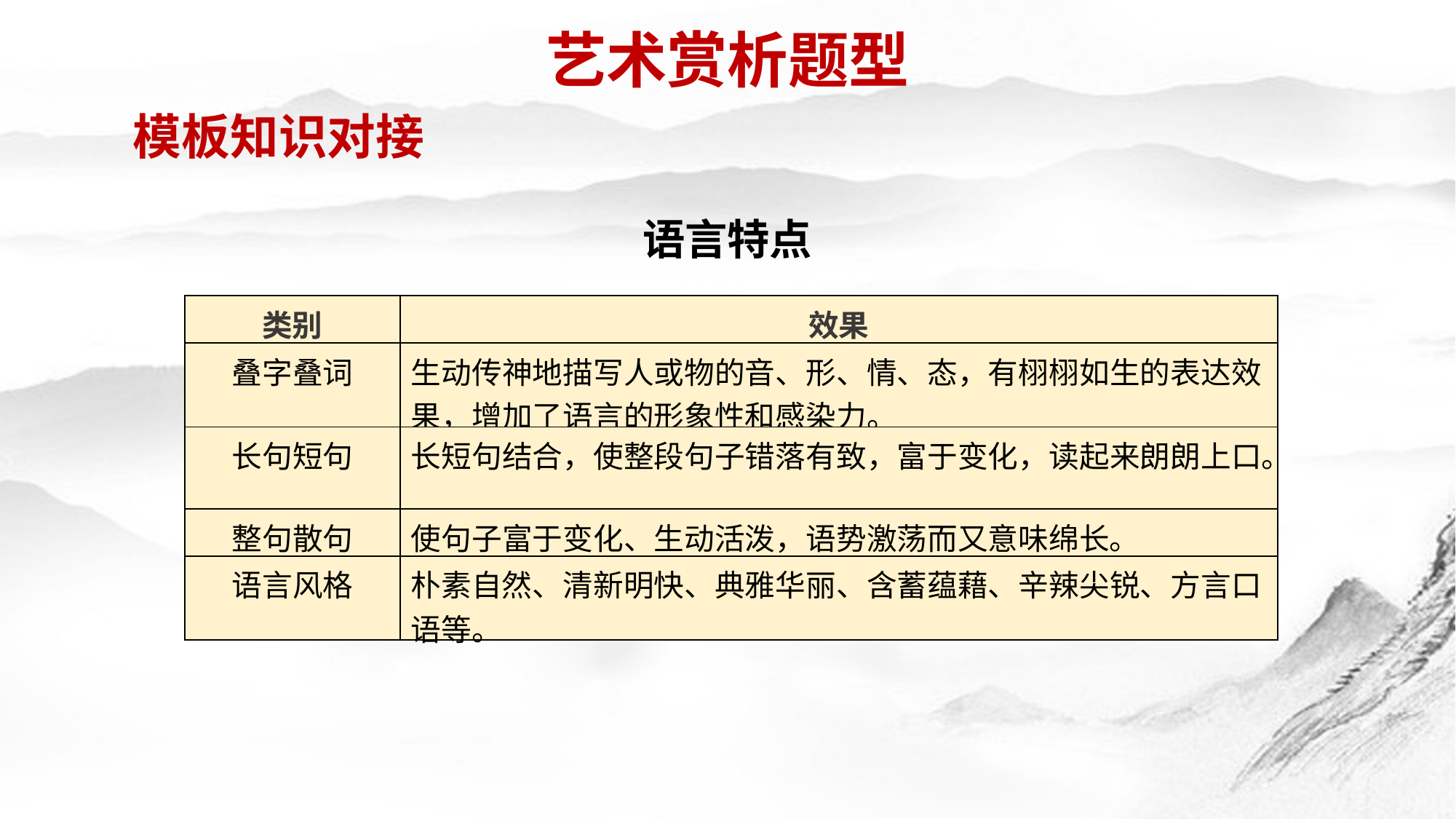

艺术赏析题型
模板知识对接
语言特点

| 类别 | 效果 |
| --- | --- |
| 叠字叠词 | 生动传神地描写人或物的音、形、情、态，有栩栩如生的表达效果，增加了语言的形象性和感染力。 |
| 长句短句 | 长短句结合，使整段句子错落有致，富于变化，读起来朗朗上口。 |
| 整句散句 | 使句子富于变化、生动活泼，语势激荡而又意味绵长。 |
| 语言风格 | 朴素自然、清新明快、典雅华丽、含蓄蕴藉、辛辣尖锐、方言口语等。 |